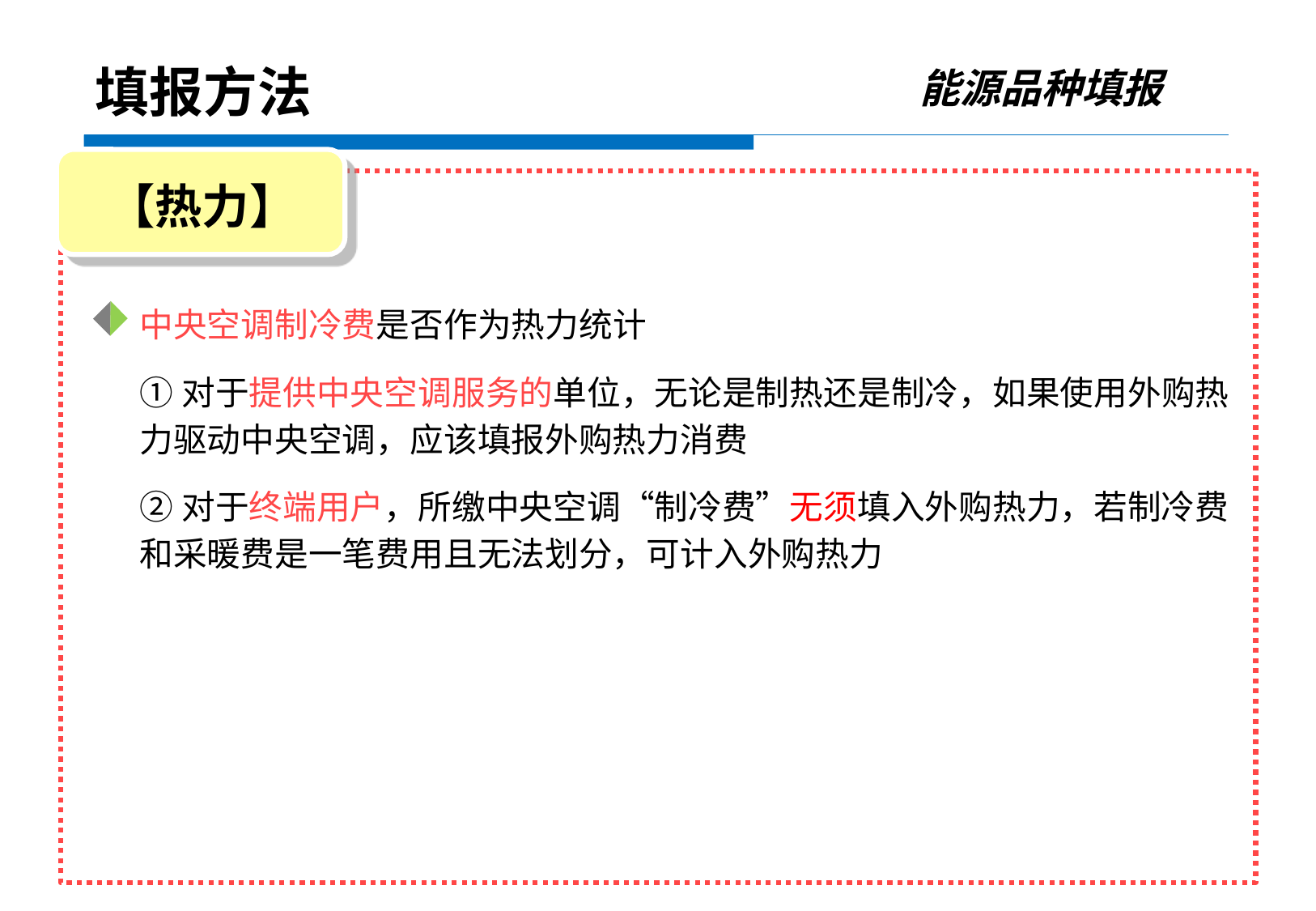

能源品种填报
填报方法

【热力】

中央空调制冷费是否作为热力统计
①对于提供中央空调服务的单位，无论是制热还是制冷，如果使用外购热力驱动中央空调，应该填报外购热力消费
②对于终端用户，所缴中央空调“制冷费”无须填入外购热力，若制冷费和采暖费是一笔费用且无法划分，可计入外购热力